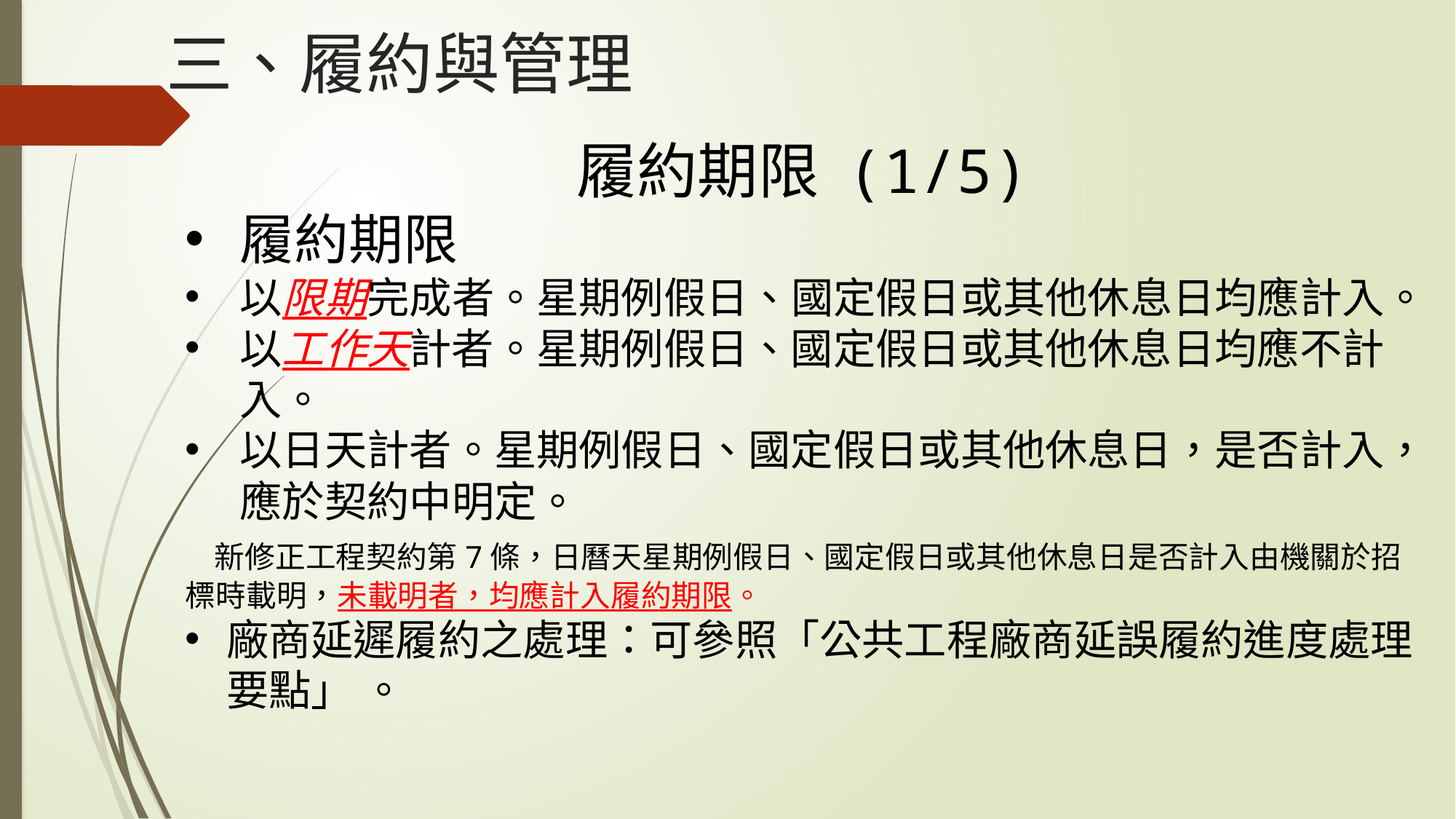

# 三、履約與管理
履約期限 (1/5)
履約期限
以限期完成者。星期例假日、國定假日或其他休息日均應計入。
以工作天計者。星期例假日、國定假日或其他休息日均應不計入。
以日天計者。星期例假日、國定假日或其他休息日，是否計入，應於契約中明定。
  新修正工程契約第7條，日曆天星期例假日、國定假日或其他休息日是否計入由機關於招標時載明，未載明者，均應計入履約期限。
廠商延遲履約之處理：可參照「公共工程廠商延誤履約進度處理要點」 。